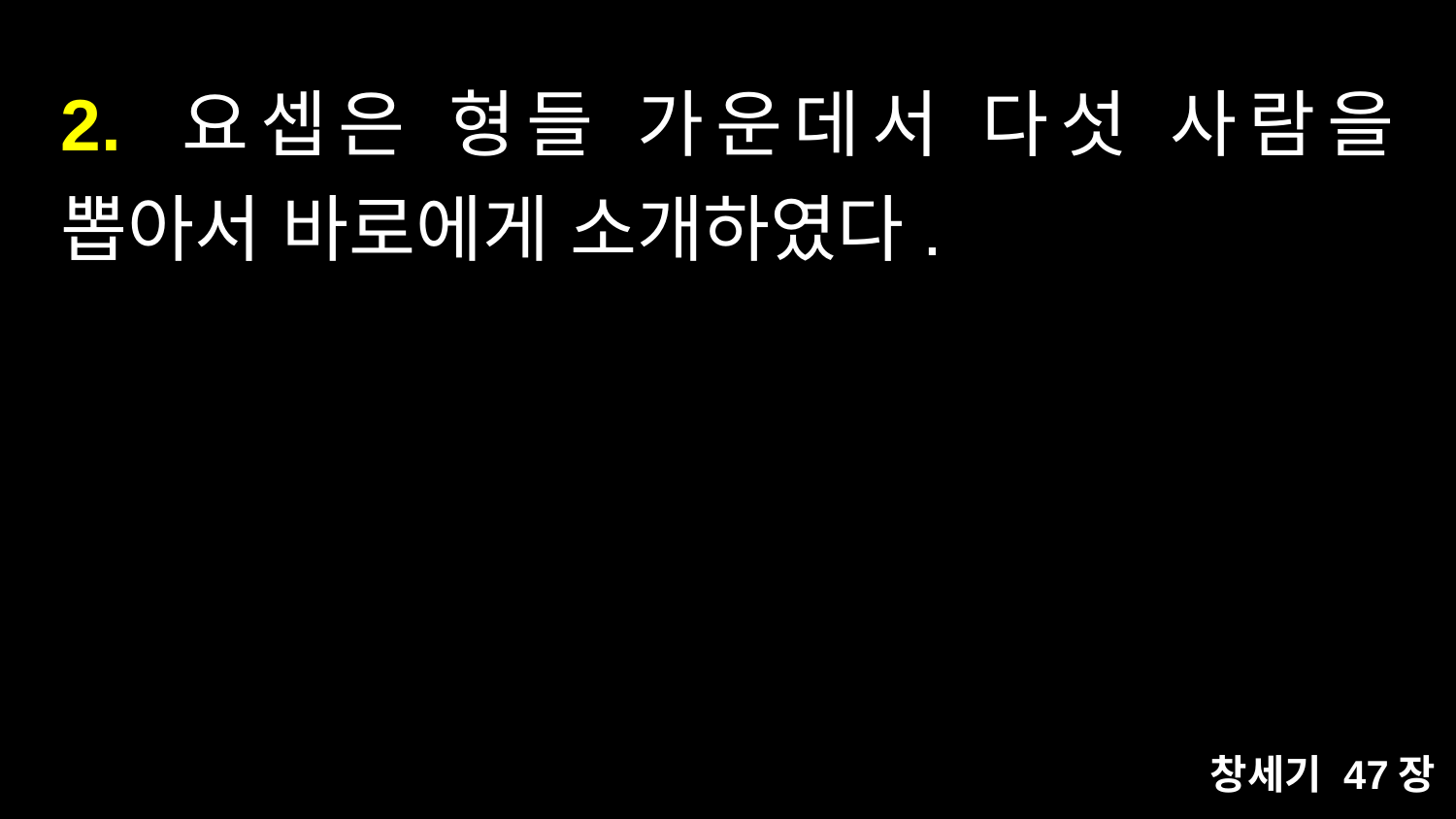

# 2. 요셉은 형들 가운데서 다섯 사람을 뽑아서 바로에게 소개하였다.
창세기 47장